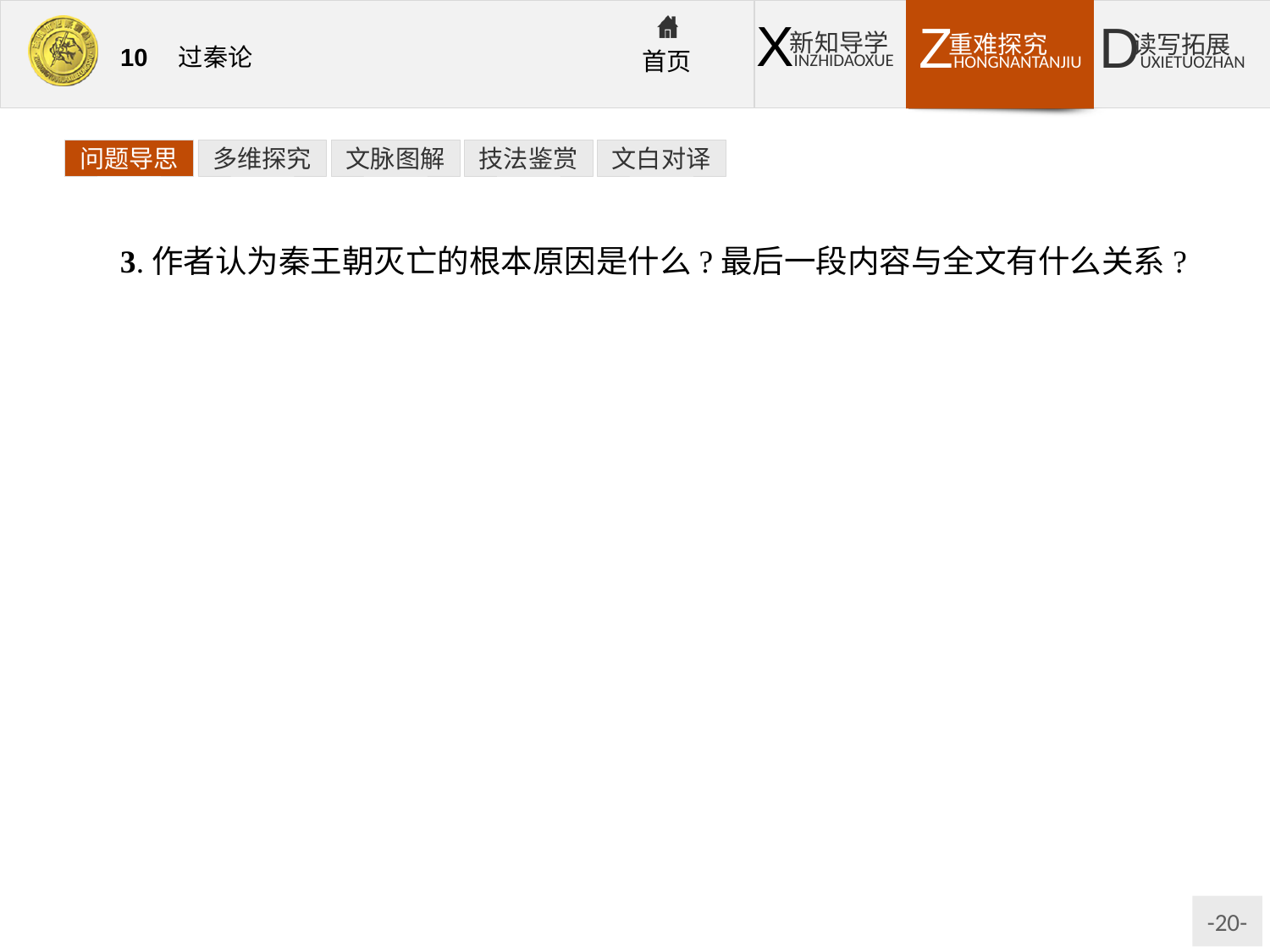

问题导思
多维探究
文脉图解
技法鉴赏
文白对译
3.作者认为秦王朝灭亡的根本原因是什么?最后一段内容与全文有什么关系?
提示:“仁义不施而攻守之势异也”是秦灭亡的主要原因。作者在本段中从领袖的地位、指挥作战的能力、部队的素质和武器装备四方面将九国之师和陈涉对比,结果是后者远不如前者,却“功业相反”,这就很自然地推出了本文的论点“仁义不施而攻守之势异也”。
知识窗
对比论证是把两种相反的或有差异的观点、事物进行比较,通过两相对照,肯定正确的,否定错误的,使论点更加鲜明的论证方法。对比论证的对比处主要体现在两个方面,一是观点上的对比,一是事例上的对比,常见的是事例上的对比,即用正反不同的两个事例来证明某个观点。